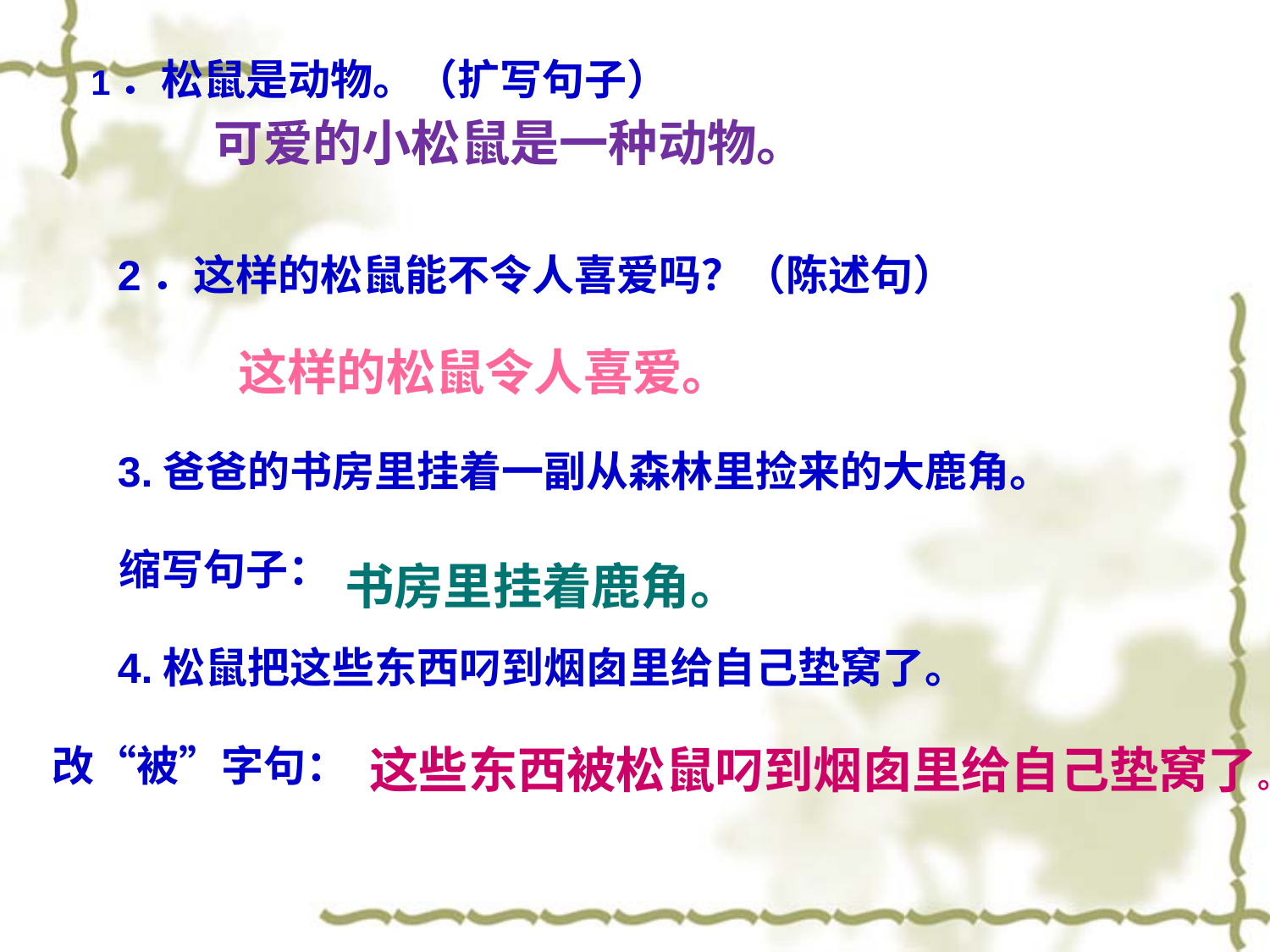

可爱的小松鼠是一种动物。
       1．松鼠是动物。（扩写句子）

　　2．这样的松鼠能不令人喜爱吗？（陈述句）

　　3.爸爸的书房里挂着一副从森林里捡来的大鹿角。

         缩写句子：

　　4.松鼠把这些东西叼到烟囱里给自己垫窝了。

  改“被”字句：

这样的松鼠令人喜爱。
# 书房里挂着鹿角。
这些东西被松鼠叼到烟囱里给自己垫窝了。